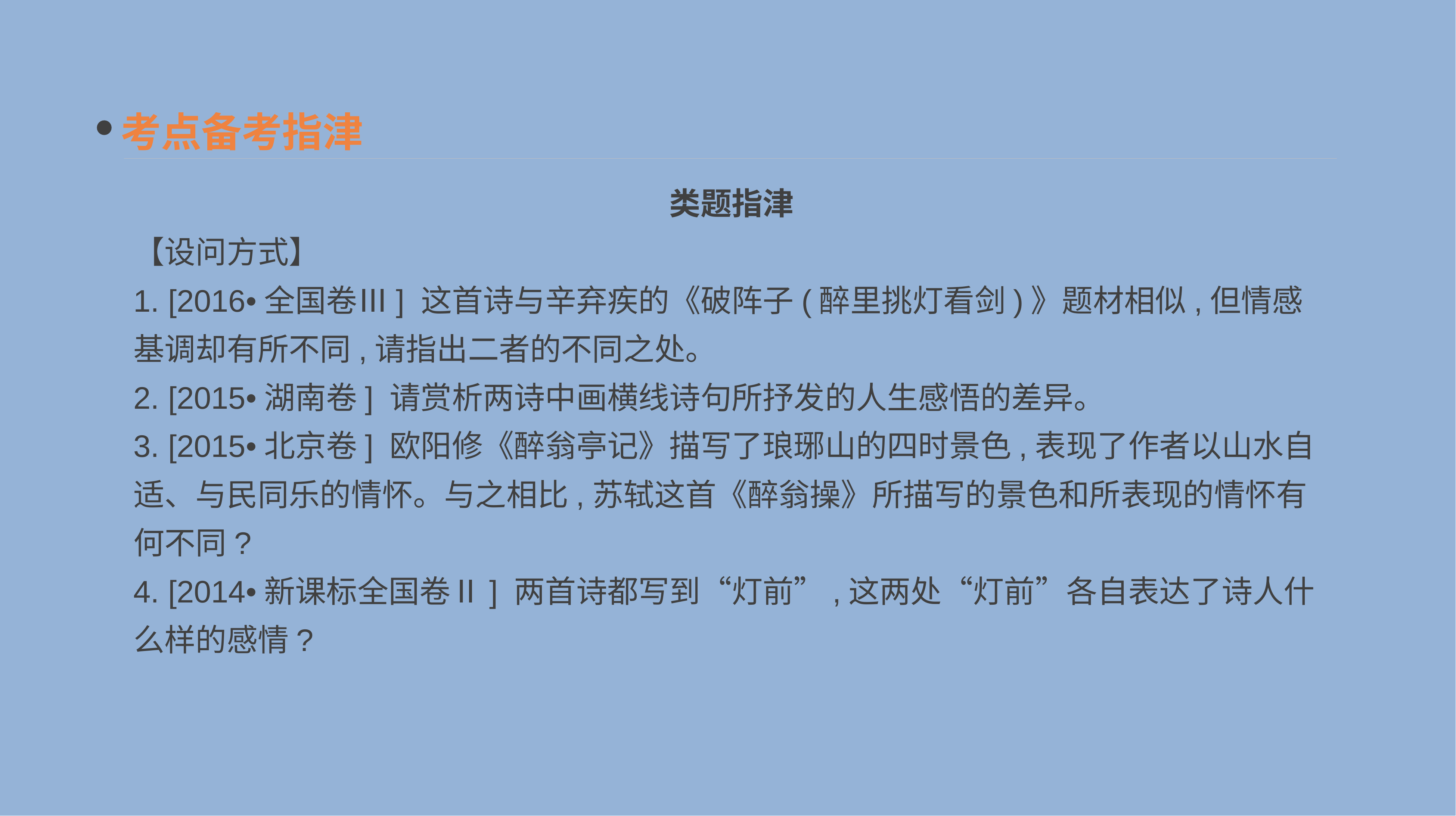

考点备考指津

　类题指津
【设问方式】
1. [2016•全国卷Ⅲ] 这首诗与辛弃疾的《破阵子(醉里挑灯看剑)》题材相似,但情感基调却有所不同,请指出二者的不同之处。
2. [2015•湖南卷] 请赏析两诗中画横线诗句所抒发的人生感悟的差异。
3. [2015•北京卷] 欧阳修《醉翁亭记》描写了琅琊山的四时景色,表现了作者以山水自适、与民同乐的情怀。与之相比,苏轼这首《醉翁操》所描写的景色和所表现的情怀有何不同?
4. [2014•新课标全国卷Ⅱ] 两首诗都写到“灯前”,这两处“灯前”各自表达了诗人什么样的感情?